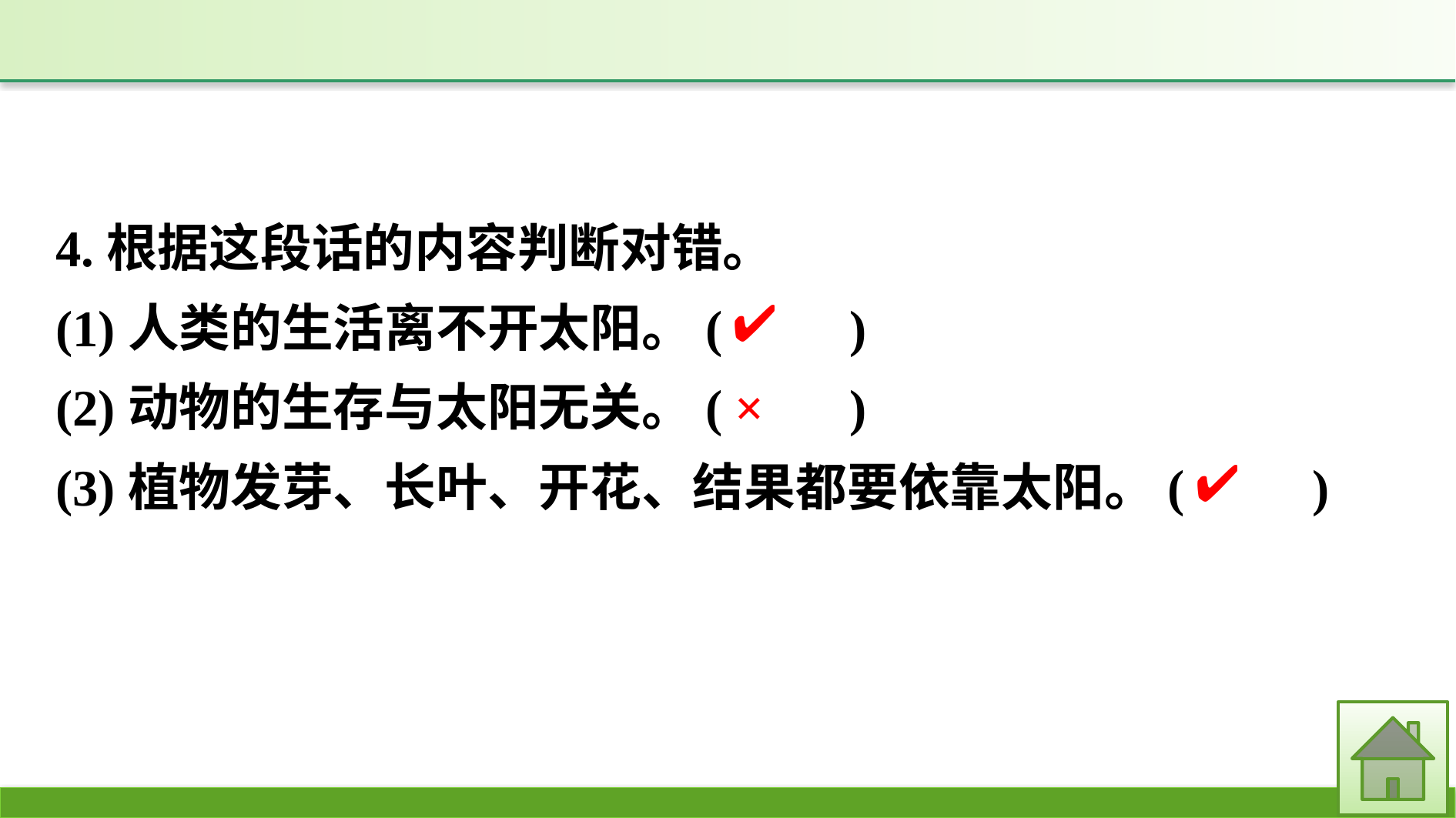

4.根据这段话的内容判断对错。
(1)人类的生活离不开太阳。(　　)
(2)动物的生存与太阳无关。(　　)
(3)植物发芽、长叶、开花、结果都要依靠太阳。(　　)
✔
×
✔